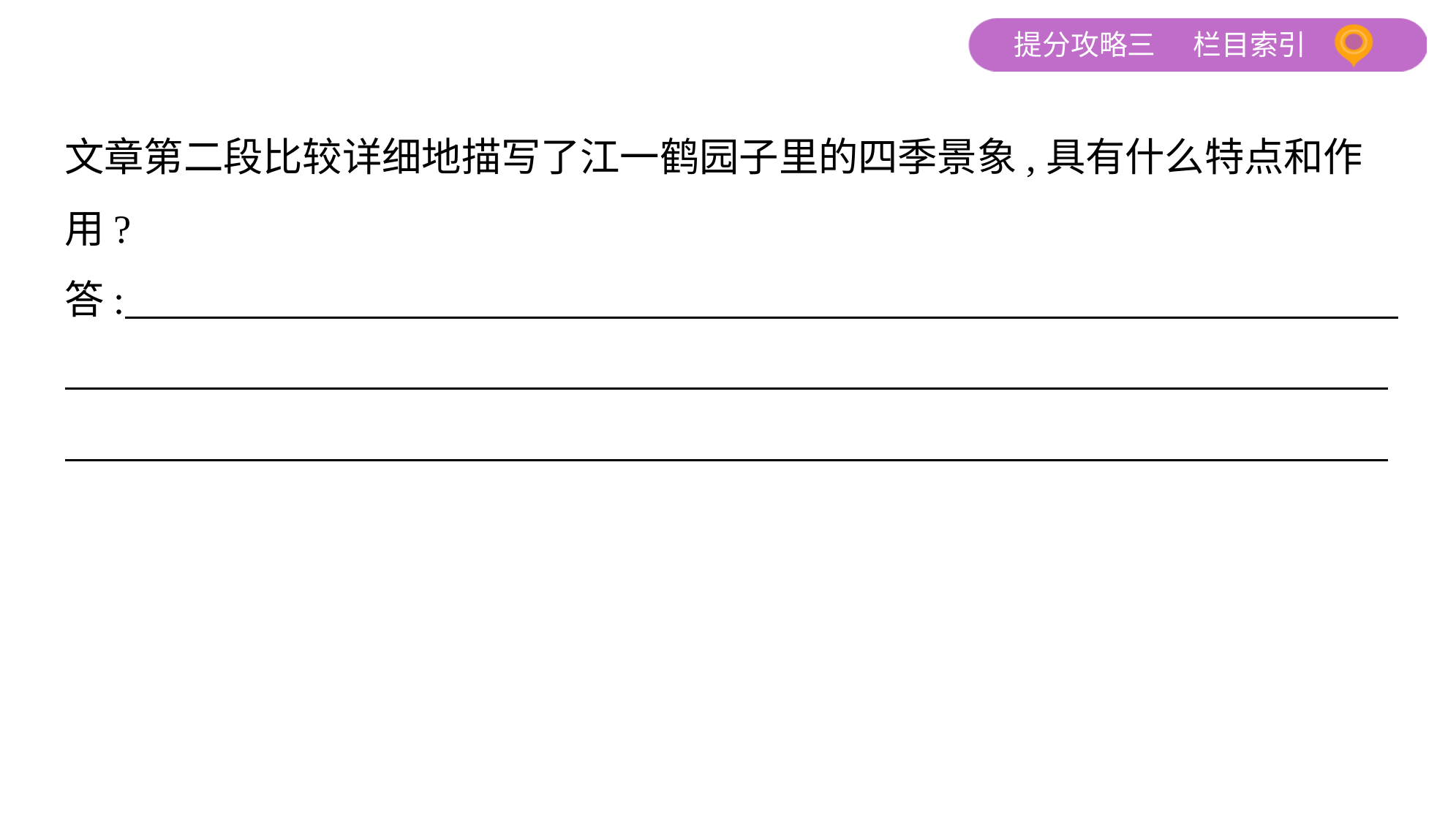

文章第二段比较详细地描写了江一鹤园子里的四季景象,具有什么特点和作
用?
答: